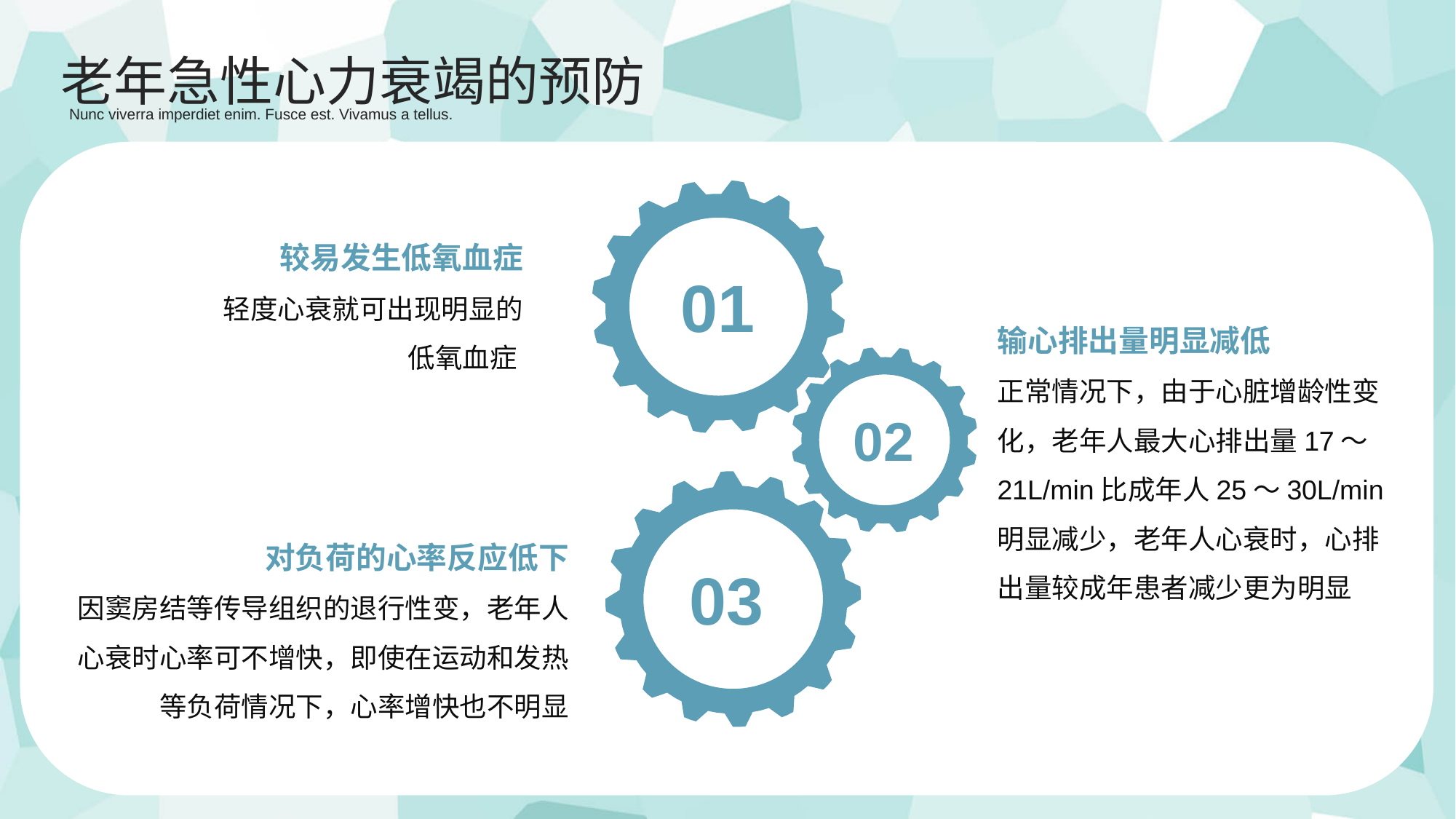

老年急性心力衰竭的预防
  Nunc viverra imperdiet enim. Fusce est. Vivamus a tellus.

较易发生低氧血症
轻度心衰就可出现明显的低氧血症
01
输心排出量明显减低
正常情况下，由于心脏增龄性变化，老年人最大心排出量17～21L/min比成年人25～30L/min明显减少，老年人心衰时，心排出量较成年患者减少更为明显

02

对负荷的心率反应低下
因窦房结等传导组织的退行性变，老年人心衰时心率可不增快，即使在运动和发热等负荷情况下，心率增快也不明显
03